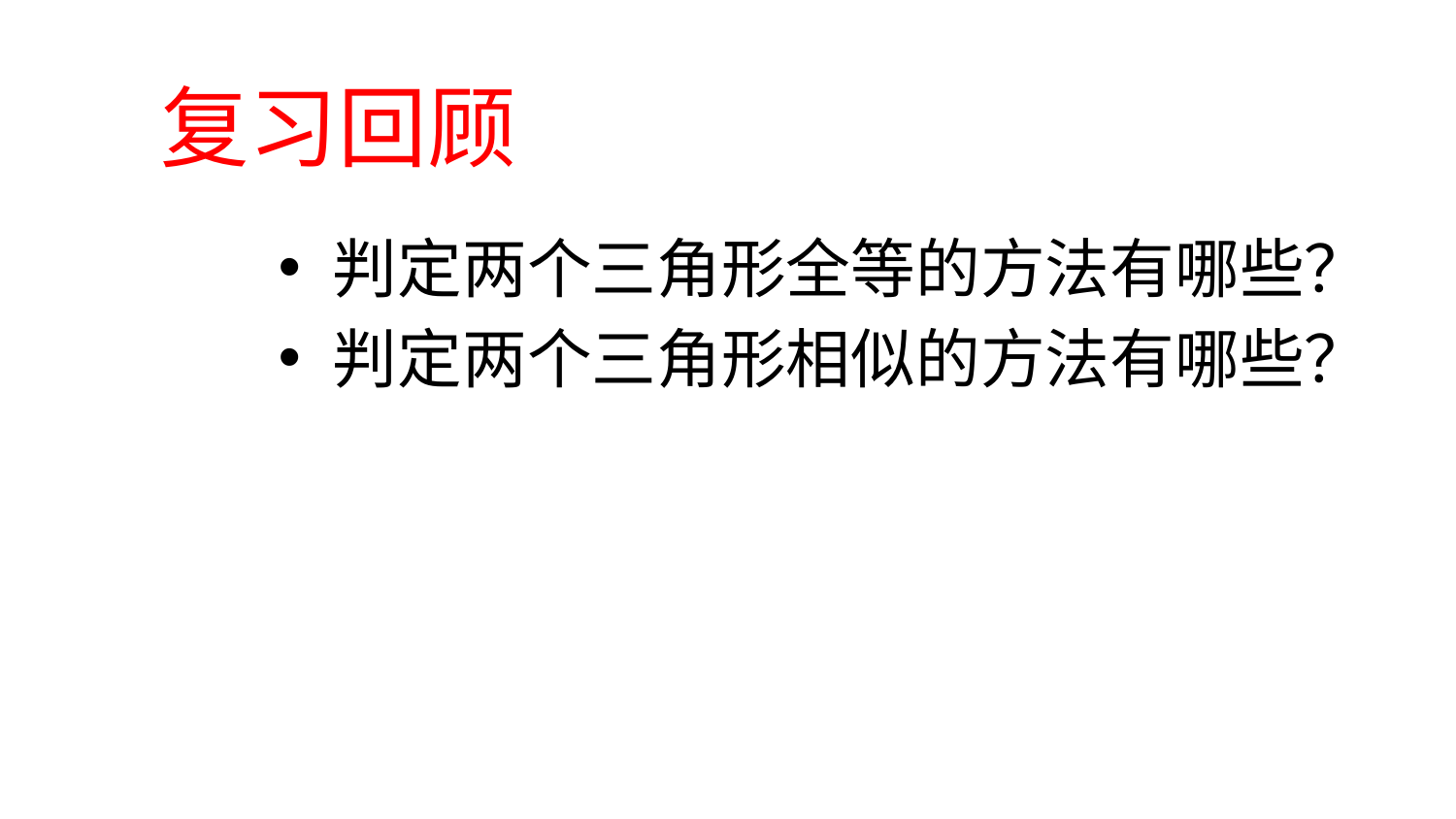

复习回顾
判定两个三角形全等的方法有哪些？
判定两个三角形相似的方法有哪些？